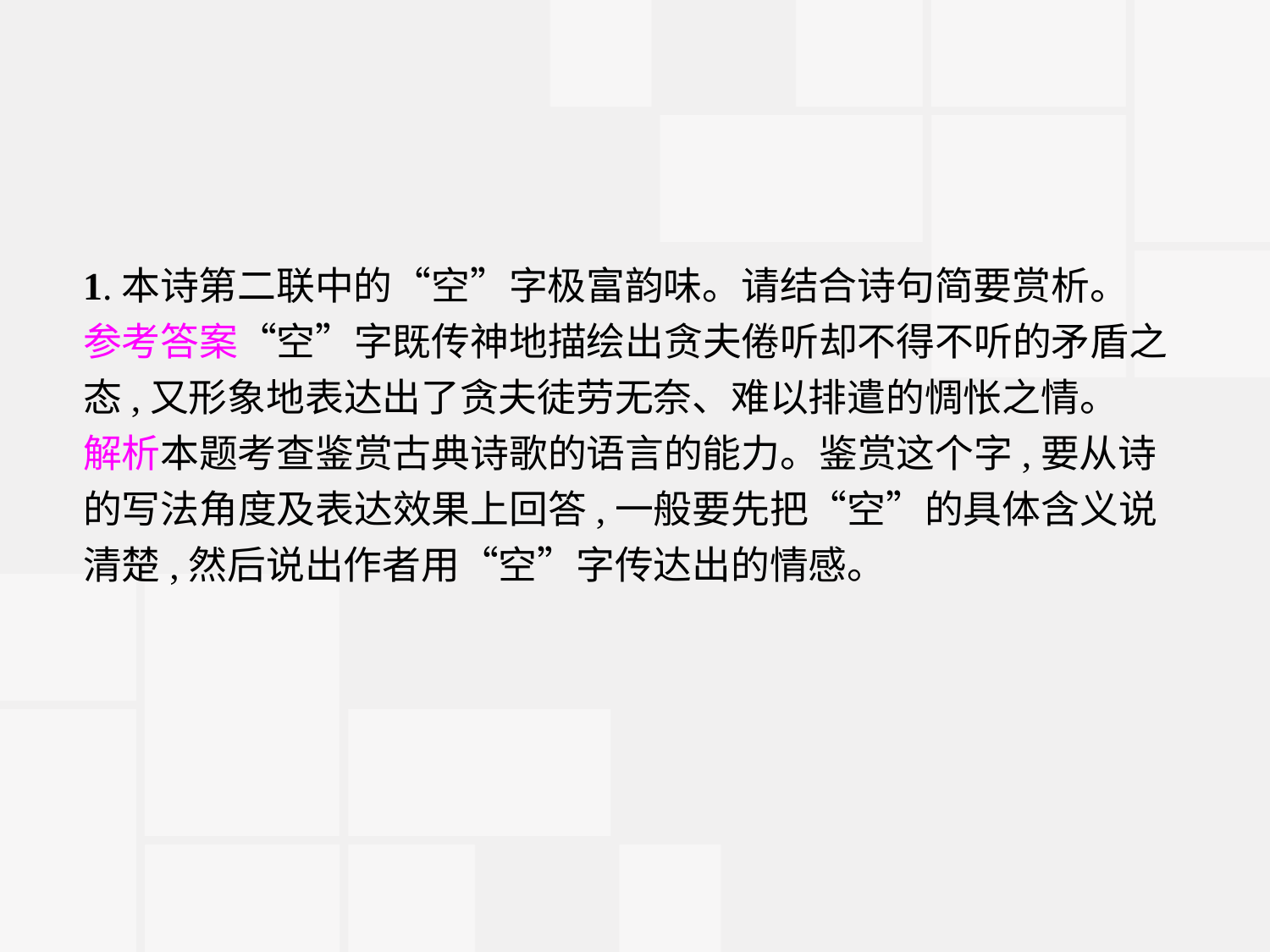

1.本诗第二联中的“空”字极富韵味。请结合诗句简要赏析。
参考答案“空”字既传神地描绘出贪夫倦听却不得不听的矛盾之态,又形象地表达出了贪夫徒劳无奈、难以排遣的惆怅之情。
解析本题考查鉴赏古典诗歌的语言的能力。鉴赏这个字,要从诗的写法角度及表达效果上回答,一般要先把“空”的具体含义说清楚,然后说出作者用“空”字传达出的情感。